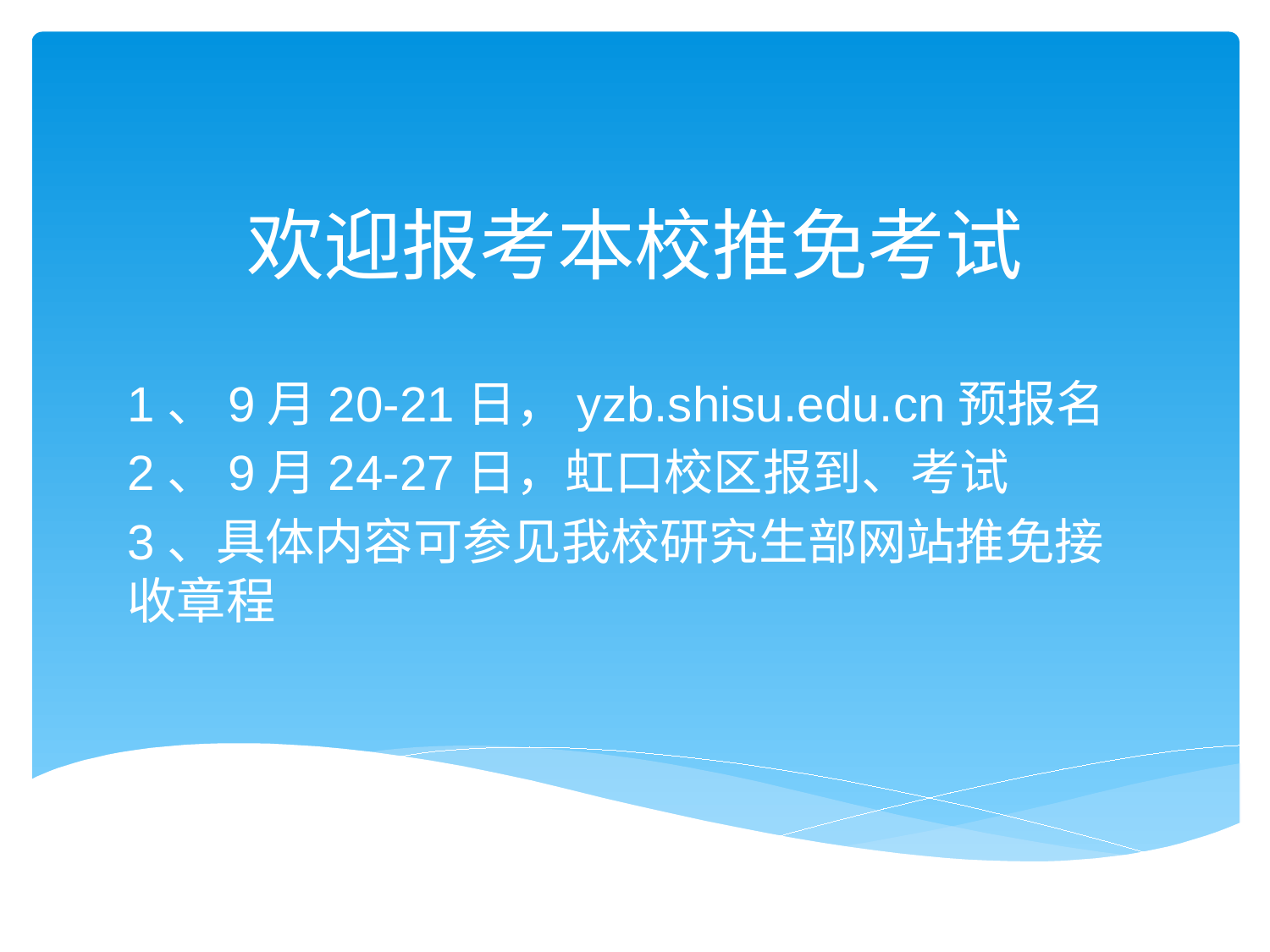

# 欢迎报考本校推免考试
1、9月20-21日，yzb.shisu.edu.cn预报名
2、9月24-27日，虹口校区报到、考试
3、具体内容可参见我校研究生部网站推免接收章程